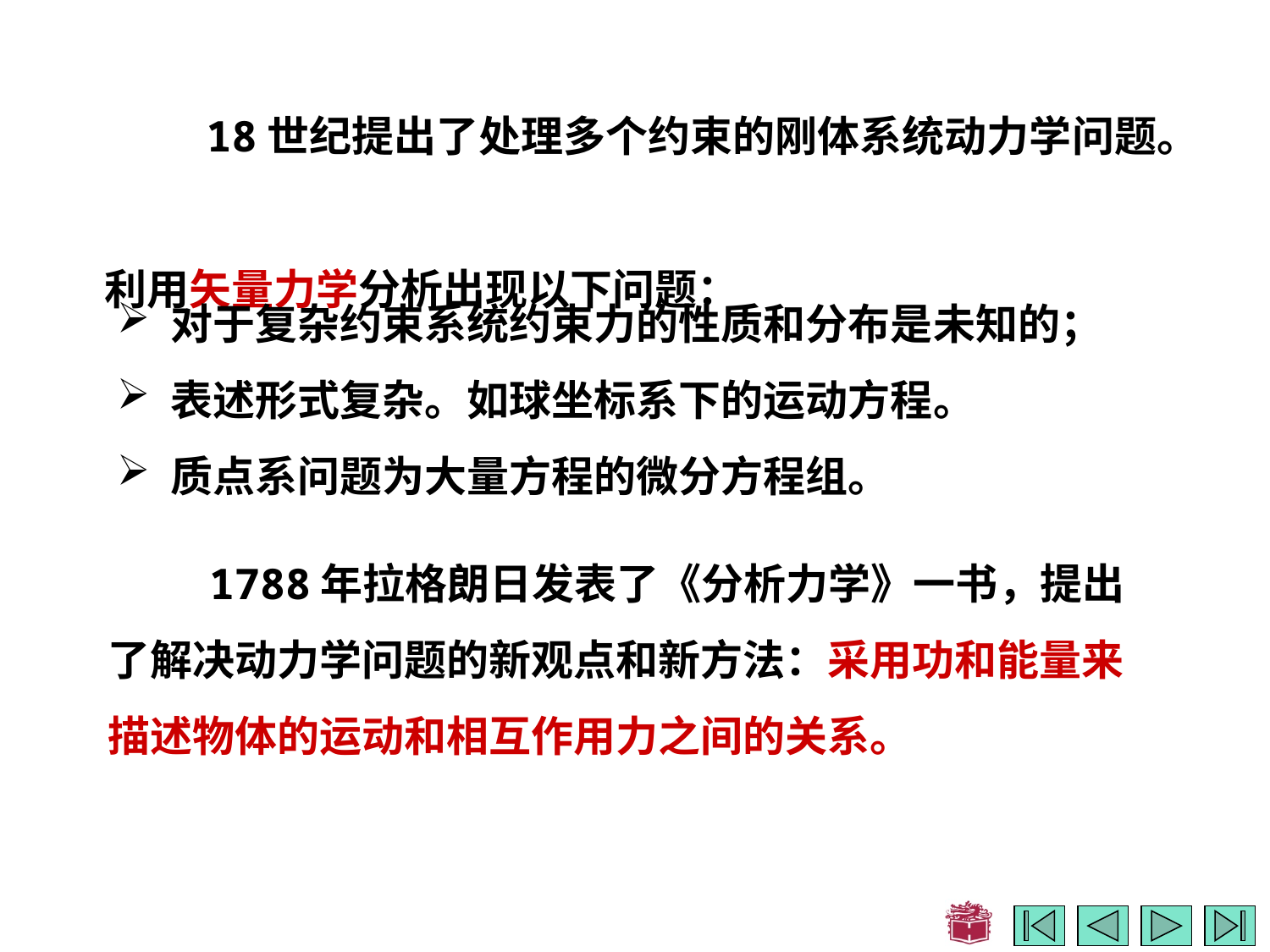

18世纪提出了处理多个约束的刚体系统动力学问题。
利用矢量力学分析出现以下问题：

 对于复杂约束系统约束力的性质和分布是未知的；
 表述形式复杂。如球坐标系下的运动方程。
 质点系问题为大量方程的微分方程组。
    1788年拉格朗日发表了《分析力学》一书，提出了解决动力学问题的新观点和新方法：采用功和能量来描述物体的运动和相互作用力之间的关系。